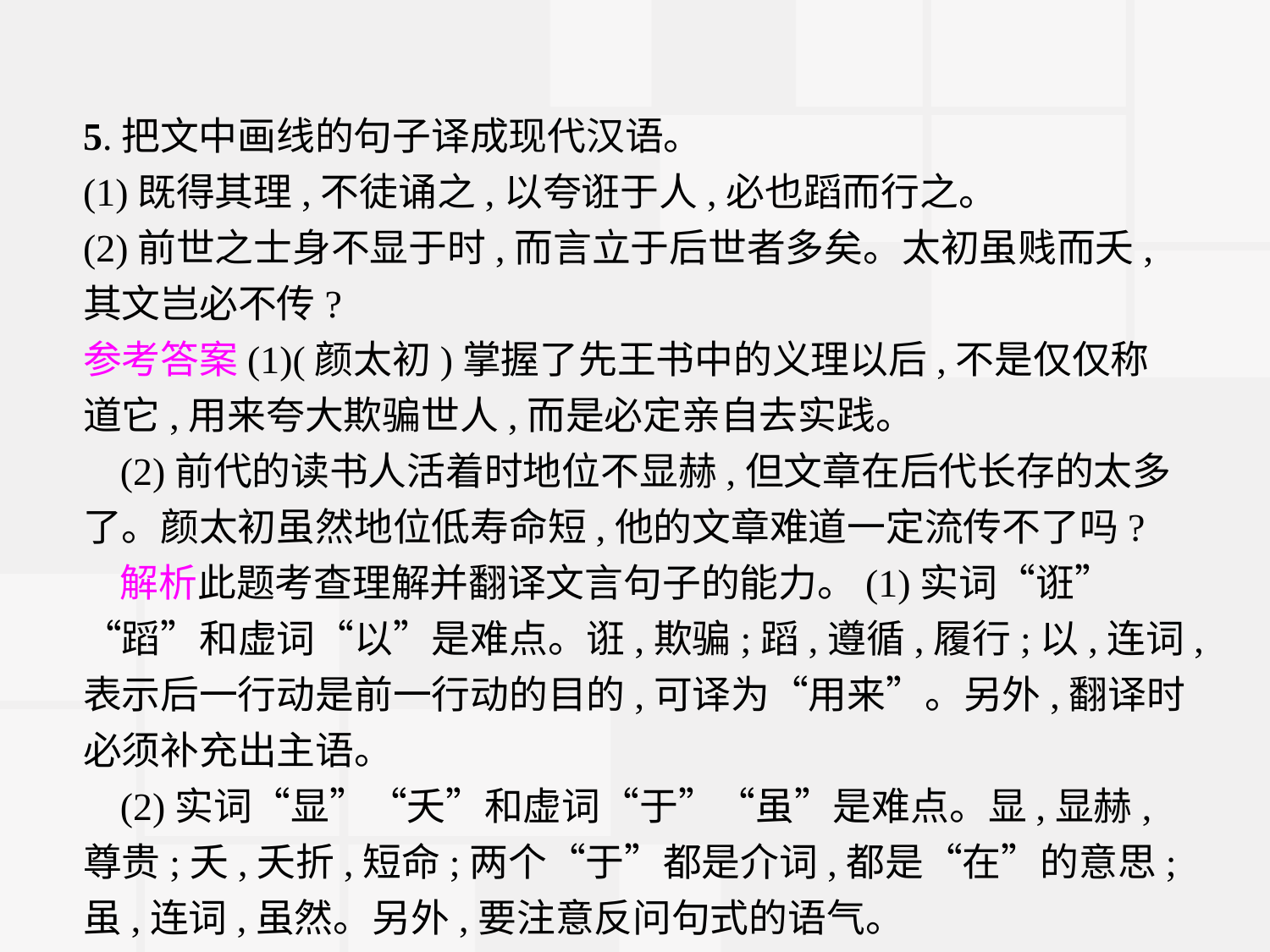

5.把文中画线的句子译成现代汉语。
(1)既得其理,不徒诵之,以夸诳于人,必也蹈而行之。
(2)前世之士身不显于时,而言立于后世者多矣。太初虽贱而夭,其文岂必不传?
参考答案(1)(颜太初)掌握了先王书中的义理以后,不是仅仅称道它,用来夸大欺骗世人,而是必定亲自去实践。
(2)前代的读书人活着时地位不显赫,但文章在后代长存的太多了。颜太初虽然地位低寿命短,他的文章难道一定流传不了吗?
解析此题考查理解并翻译文言句子的能力。(1)实词“诳”“蹈”和虚词“以”是难点。诳,欺骗;蹈,遵循,履行;以,连词,表示后一行动是前一行动的目的,可译为“用来”。另外,翻译时必须补充出主语。
(2)实词“显”“夭”和虚词“于”“虽”是难点。显,显赫,尊贵;夭,夭折,短命;两个“于”都是介词,都是“在”的意思;虽,连词,虽然。另外,要注意反问句式的语气。